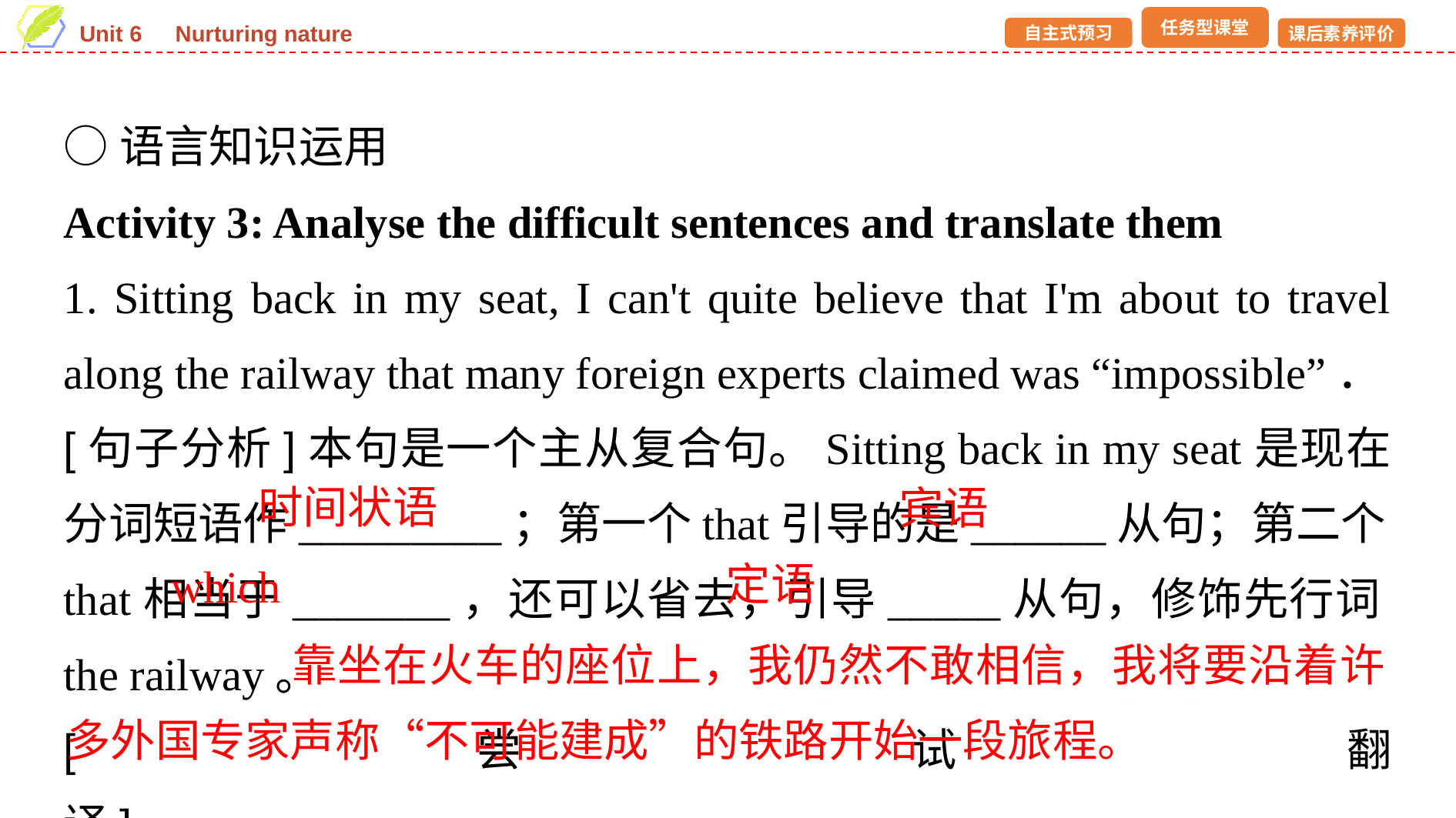

○语言知识运用
Activity 3: Analyse the difficult sentences and translate them
1. Sitting back in my seat, I can't quite believe that I'm about to travel along the railway that many foreign experts claimed was “impossible”．
[句子分析]本句是一个主从复合句。Sitting back in my seat是现在分词短语作_________；第一个that引导的是______从句；第二个that相当于_______，还可以省去，引导_____从句，修饰先行词the railway。
[尝试翻译]_________________________________________________
__________________________________________________________
时间状语
宾语
定语
which
                    靠坐在火车的座位上，我仍然不敢相信，我将要沿着许多外国专家声称“不可能建成”的铁路开始一段旅程。